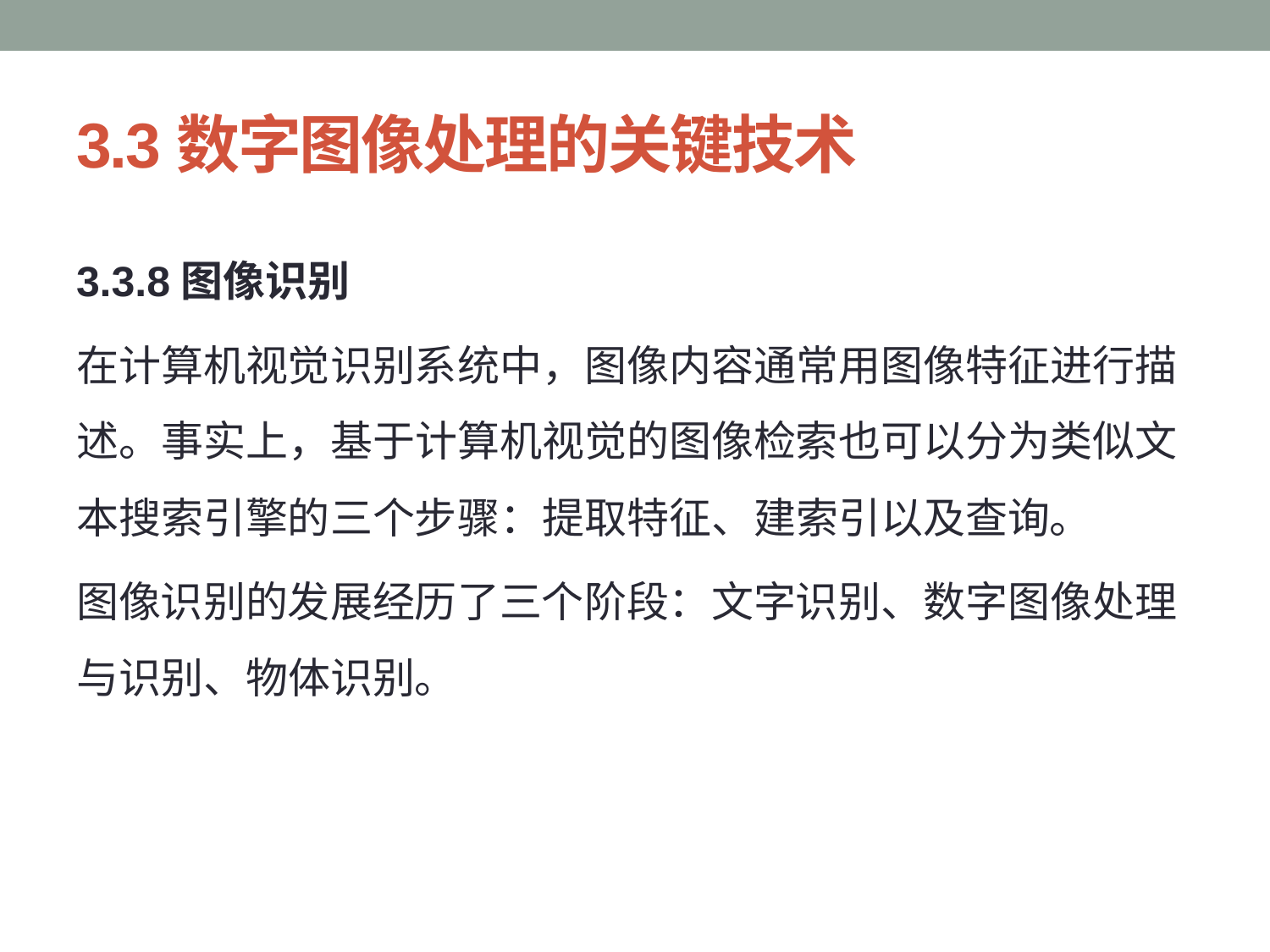

# 3.3数字图像处理的关键技术
3.3.8图像识别
在计算机视觉识别系统中，图像内容通常用图像特征进行描述。事实上，基于计算机视觉的图像检索也可以分为类似文本搜索引擎的三个步骤：提取特征、建索引以及查询。
图像识别的发展经历了三个阶段：文字识别、数字图像处理与识别、物体识别。